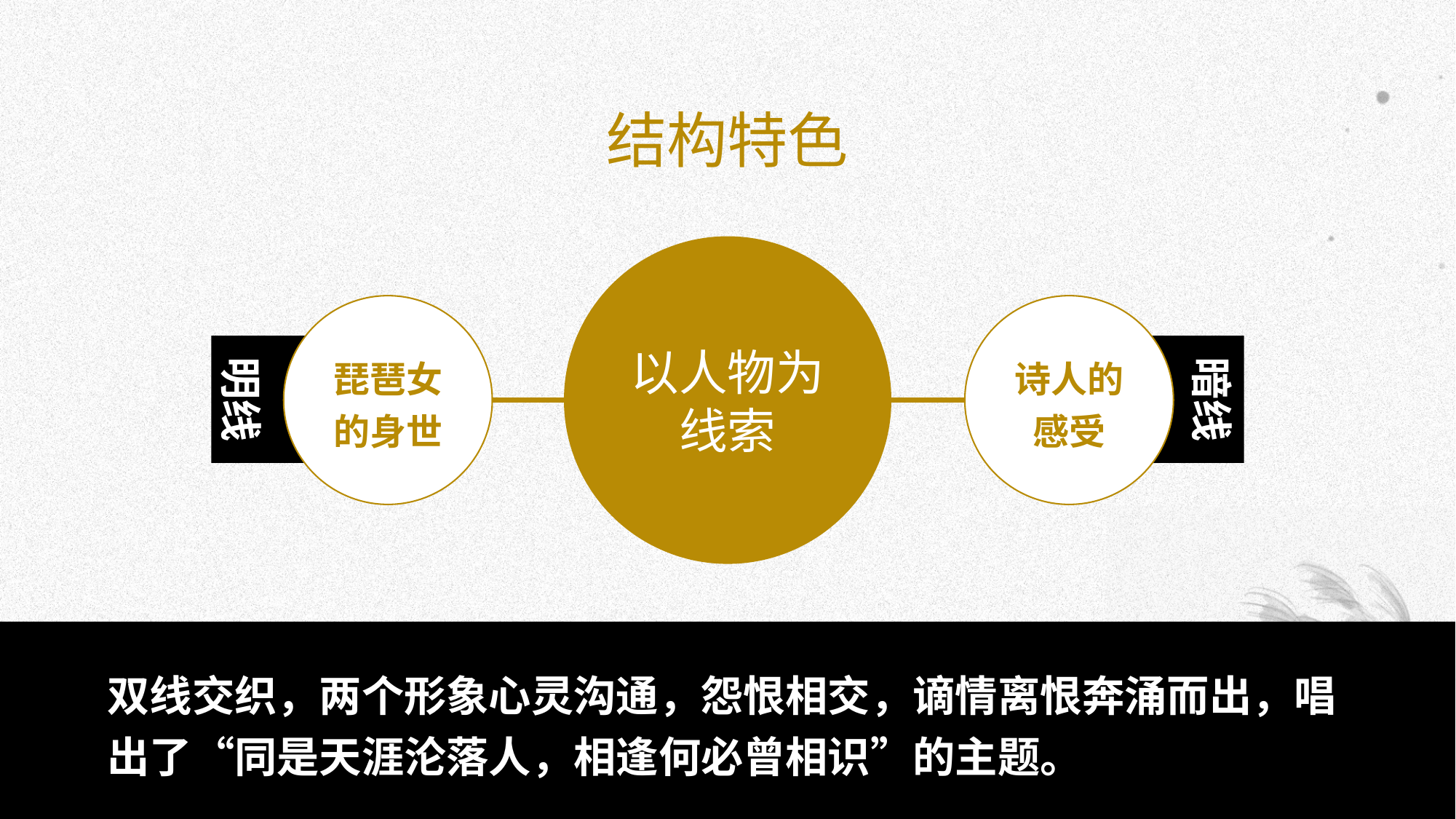

结构特色
以人物为线索
琵琶女的身世
诗人的感受
明线
暗线
双线交织，两个形象心灵沟通，怨恨相交，谪情离恨奔涌而出，唱出了“同是天涯沦落人，相逢何必曾相识”的主题。